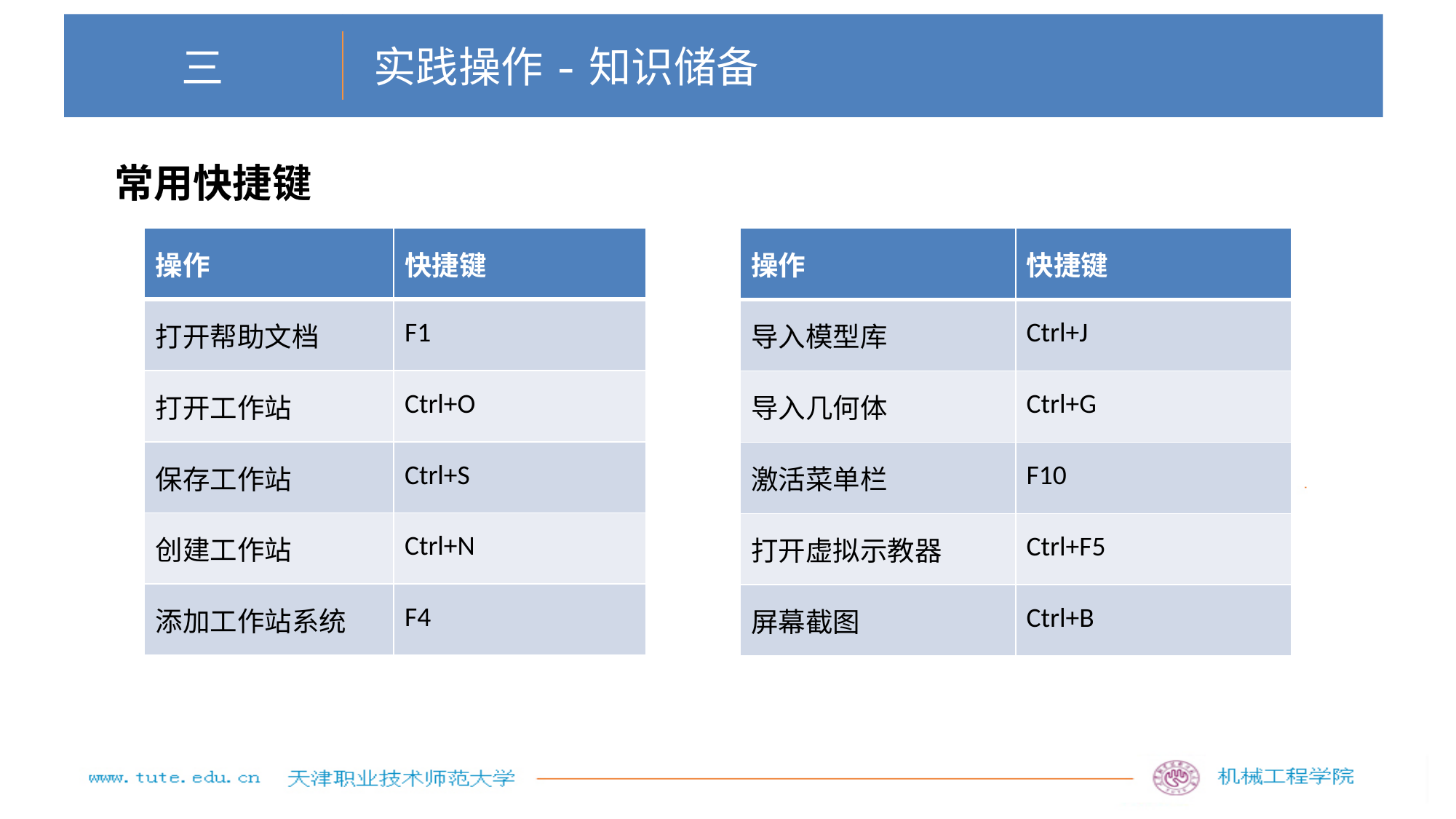

实践操作-知识储备
# 三
常用快捷键
| 操作 | 快捷键 |
| --- | --- |
| 导入模型库 | Ctrl+J |
| 导入几何体 | Ctrl+G |
| 激活菜单栏 | F10 |
| 打开虚拟示教器 | Ctrl+F5 |
| 屏幕截图 | Ctrl+B |
| 操作 | 快捷键 |
| --- | --- |
| 打开帮助文档 | F1 |
| 打开工作站 | Ctrl+O |
| 保存工作站 | Ctrl+S |
| 创建工作站 | Ctrl+N |
| 添加工作站系统 | F4 |